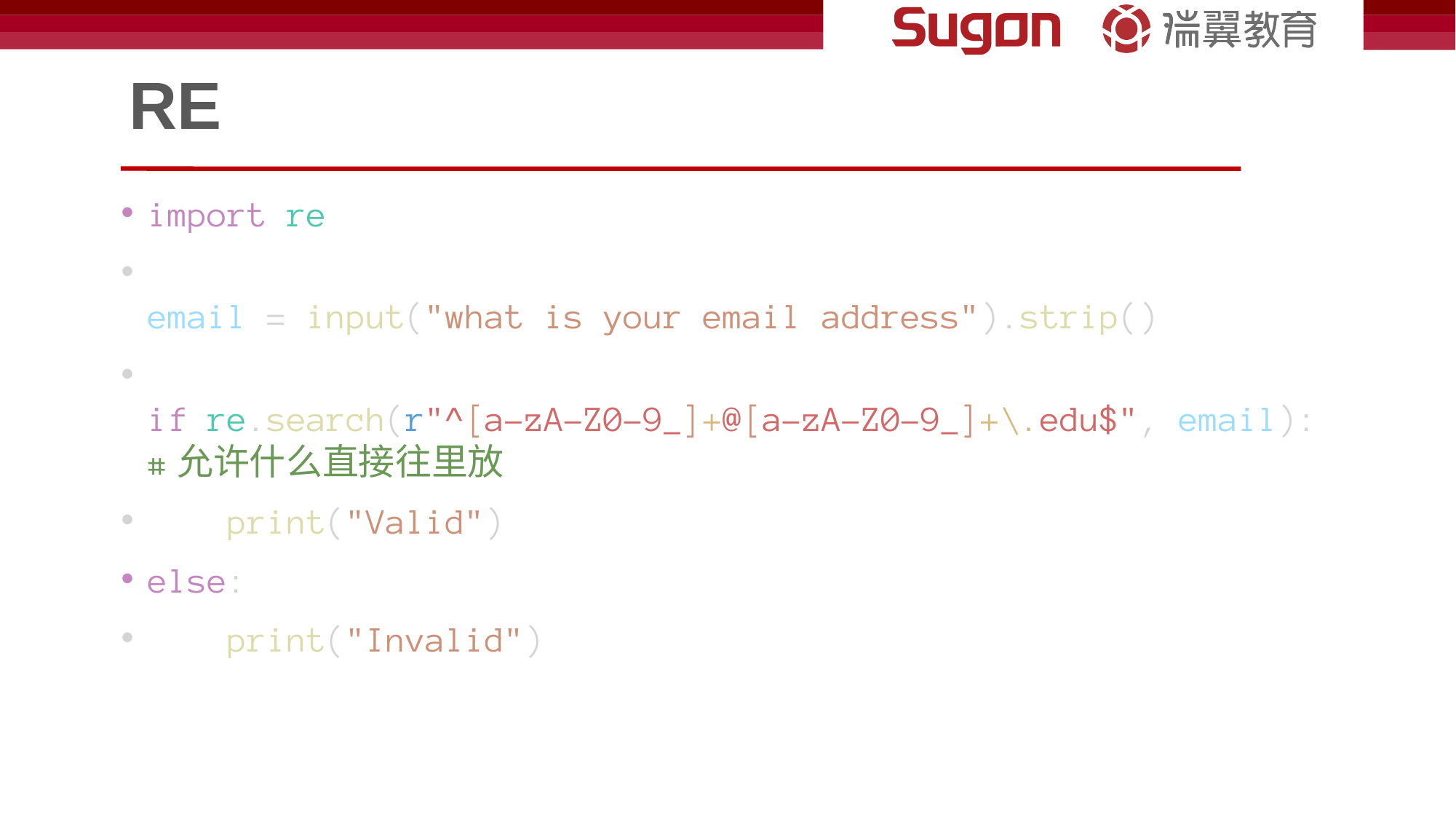

# RE
import re
email = input("what is your email address").strip()
if re.search(r"^[a-zA-Z0-9_]+@[a-zA-Z0-9_]+\.edu$", email): #允许什么直接往里放
    print("Valid")
else:
    print("Invalid")